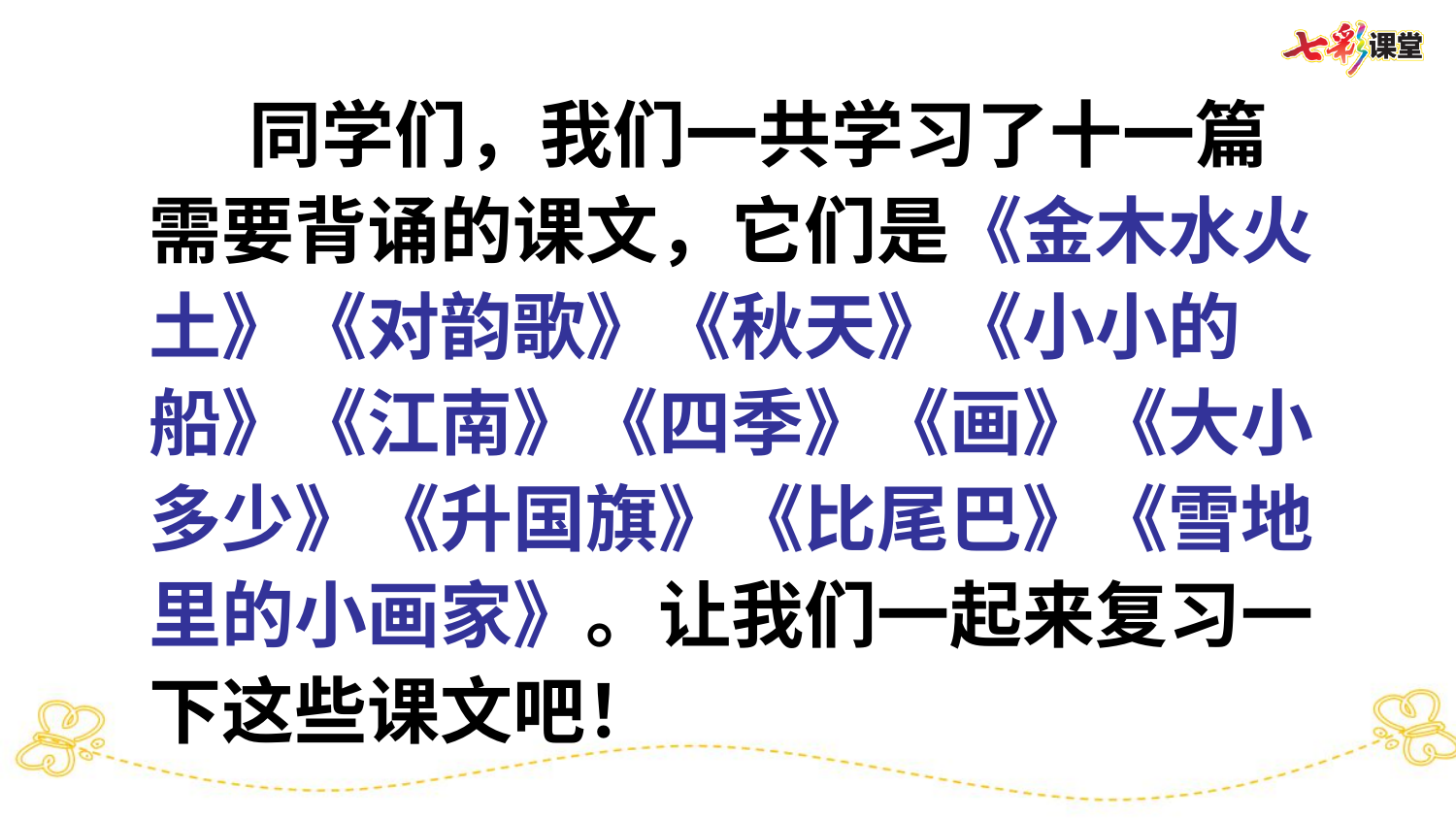

同学们，我们一共学习了十一篇需要背诵的课文，它们是《金木水火土》《对韵歌》《秋天》《小小的船》《江南》《四季》《画》《大小多少》《升国旗》《比尾巴》《雪地里的小画家》。让我们一起来复习一下这些课文吧！